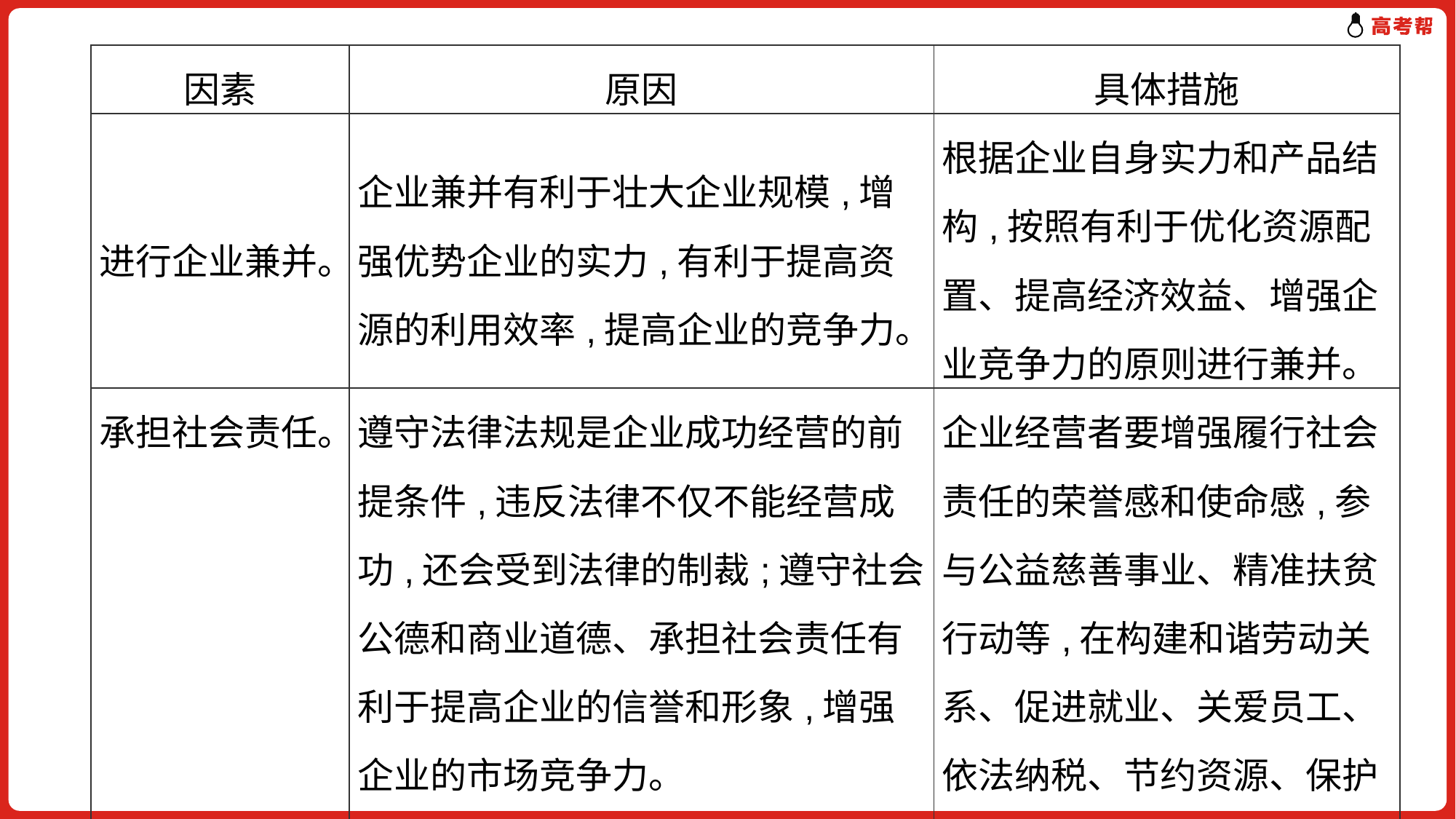

| 因素 | 原因 | 具体措施 |
| --- | --- | --- |
| 进行企业兼并。 | 企业兼并有利于壮大企业规模,增强优势企业的实力,有利于提高资源的利用效率,提高企业的竞争力。 | 根据企业自身实力和产品结构,按照有利于优化资源配置、提高经济效益、增强企业竞争力的原则进行兼并。 |
| 承担社会责任。 | 遵守法律法规是企业成功经营的前提条件,违反法律不仅不能经营成功,还会受到法律的制裁;遵守社会公德和商业道德、承担社会责任有利于提高企业的信誉和形象,增强企业的市场竞争力。 | 企业经营者要增强履行社会责任的荣誉感和使命感,参与公益慈善事业、精准扶贫行动等,在构建和谐劳动关系、促进就业、关爱员工、依法纳税、节约资源、保护生态等方面发挥更加重要的作用。 |